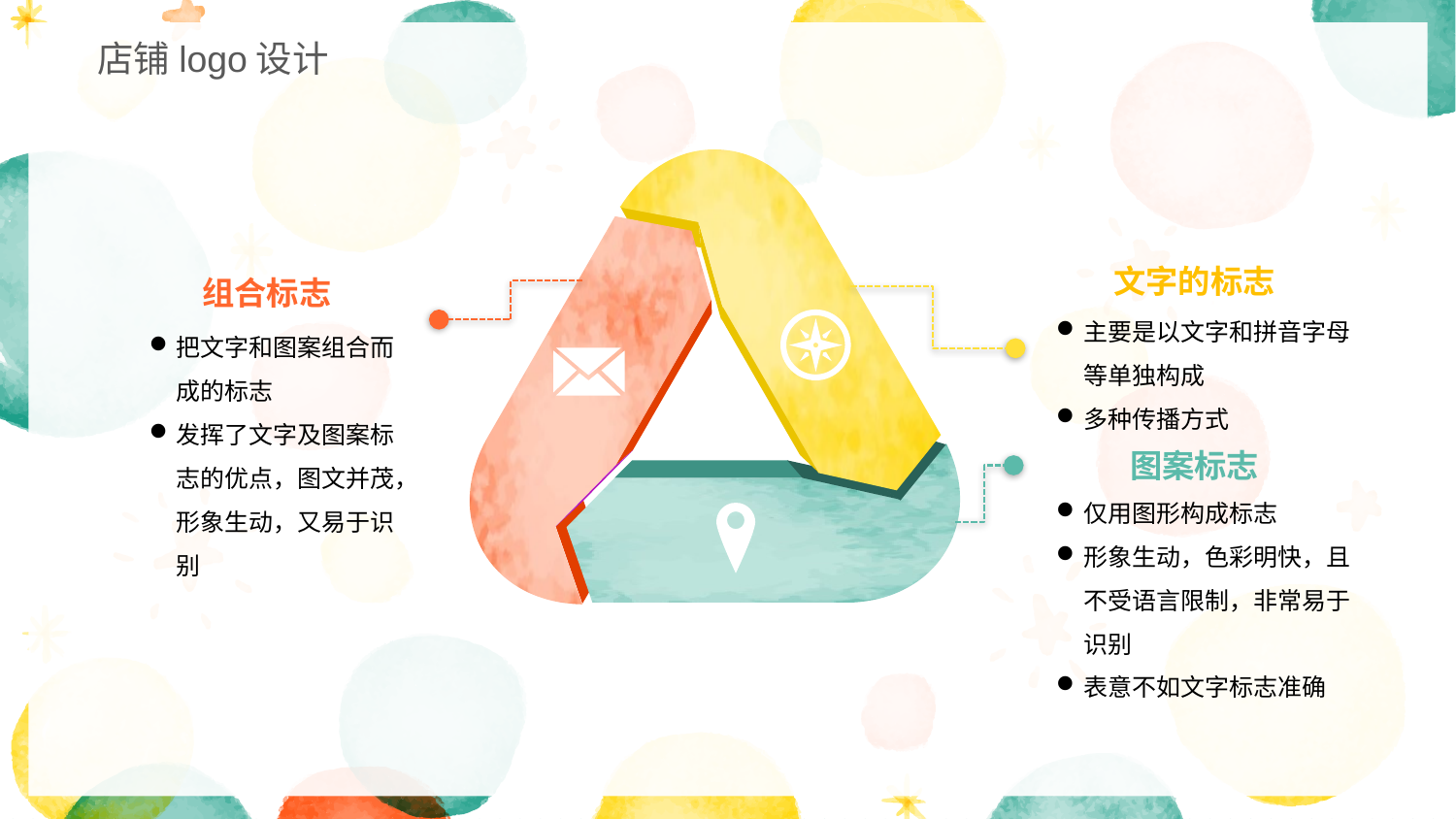

店铺logo设计

文字的标志
主要是以文字和拼音字母等单独构成
多种传播方式
图案标志
仅用图形构成标志
形象生动，色彩明快，且不受语言限制，非常易于识别
表意不如文字标志准确
组合标志
把文字和图案组合而成的标志
发挥了文字及图案标志的优点，图文并茂，形象生动，又易于识别